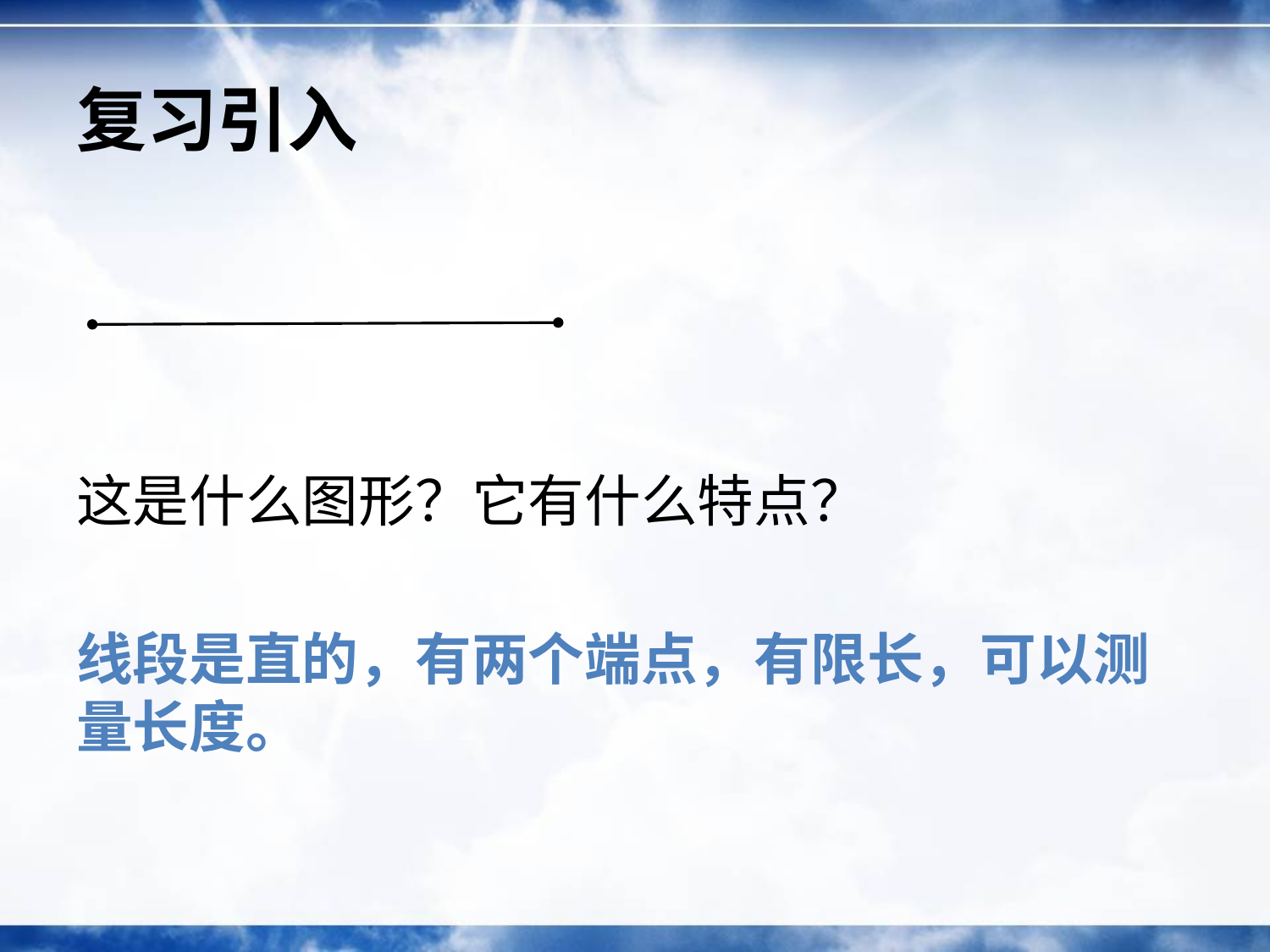

# 复习引入

这是什么图形？它有什么特点？

线段是直的，有两个端点，有限长，可以测量长度。